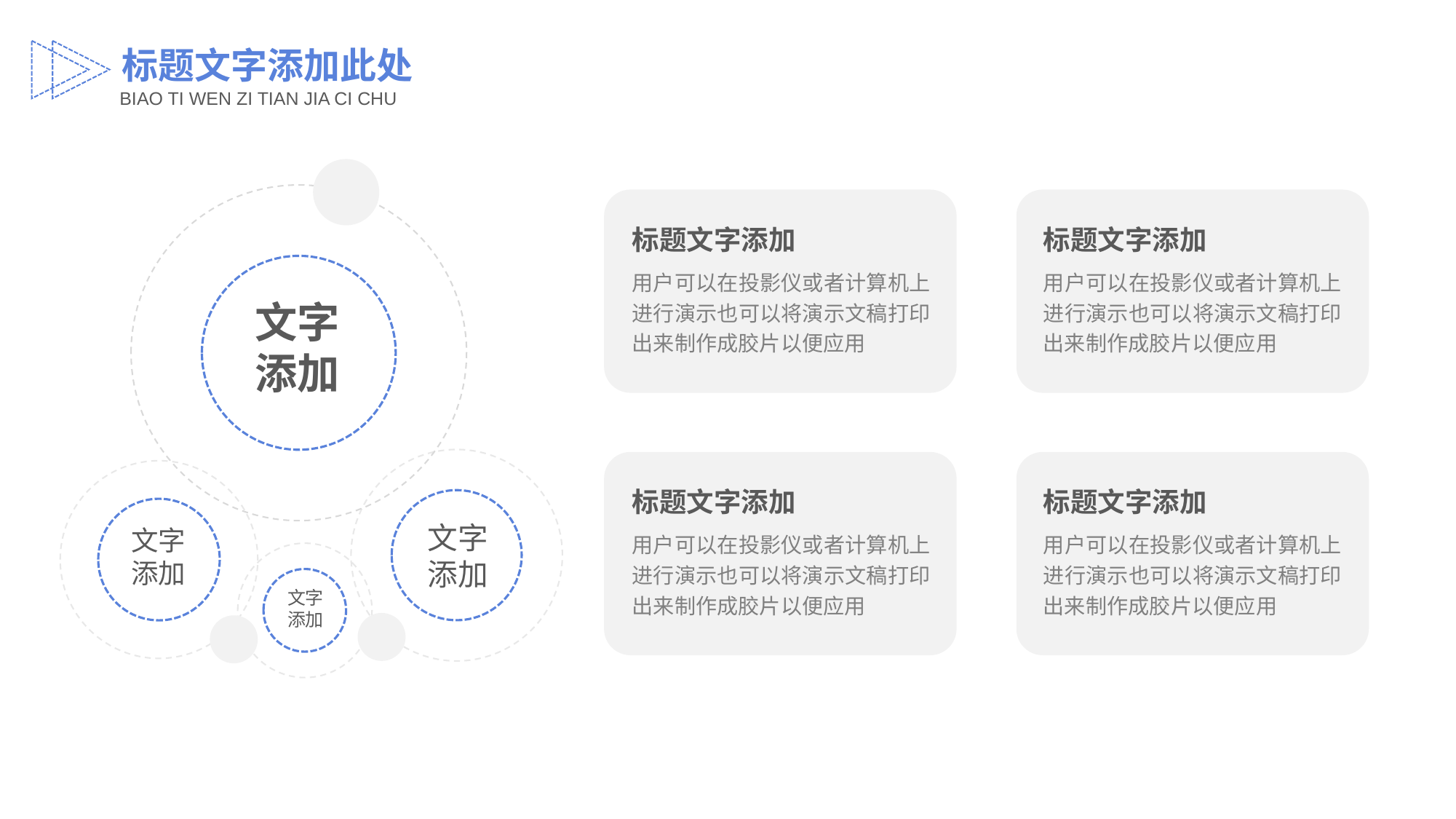

标题文字添加此处

BIAO TI WEN ZI TIAN JIA CI CHU

标题文字添加
用户可以在投影仪或者计算机上进行演示也可以将演示文稿打印出来制作成胶片以便应用

标题文字添加
用户可以在投影仪或者计算机上进行演示也可以将演示文稿打印出来制作成胶片以便应用

文字
添加

标题文字添加
用户可以在投影仪或者计算机上进行演示也可以将演示文稿打印出来制作成胶片以便应用

标题文字添加
用户可以在投影仪或者计算机上进行演示也可以将演示文稿打印出来制作成胶片以便应用

文字
添加
文字
添加

文字
添加